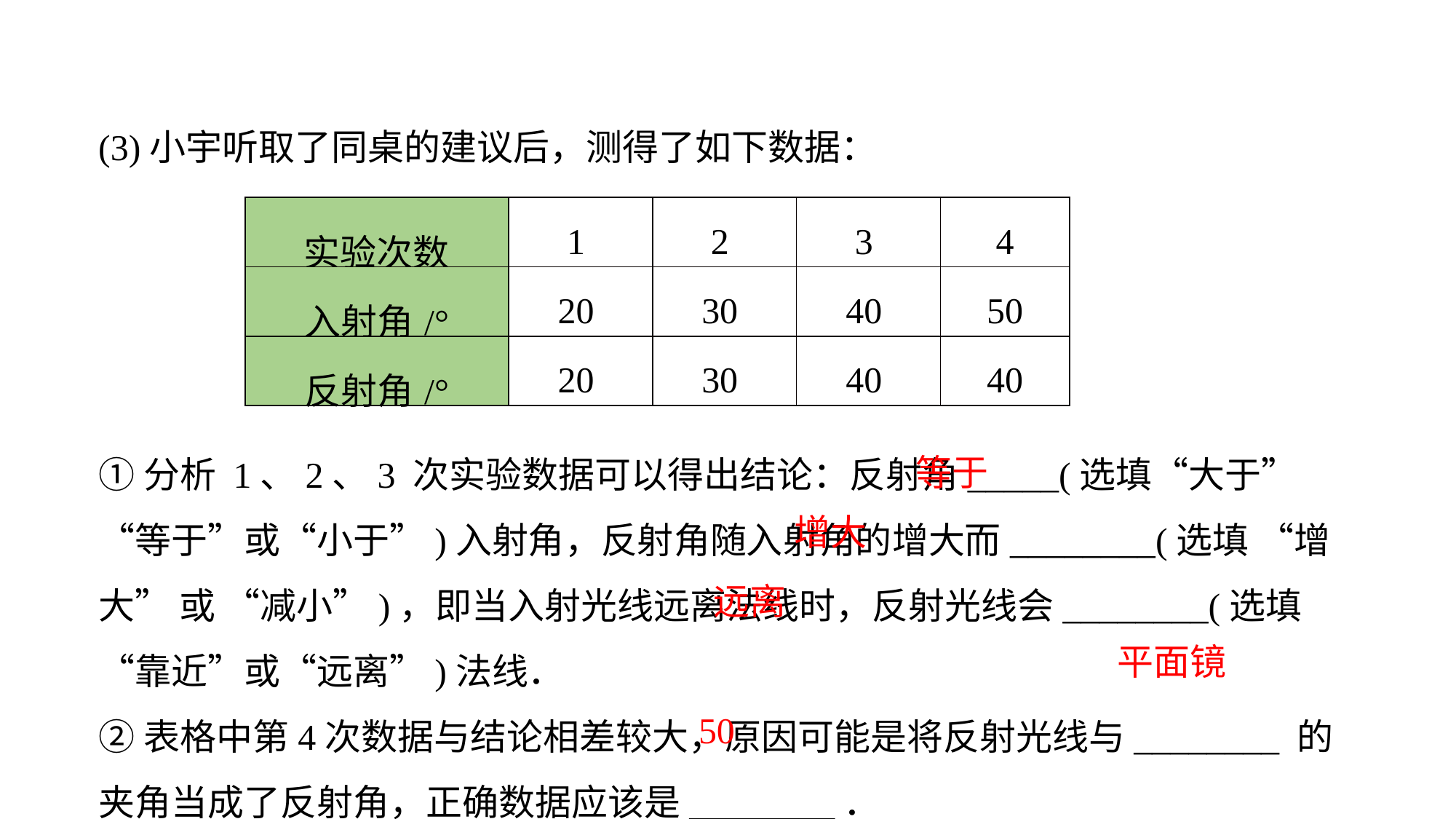

(3)小宇听取了同桌的建议后，测得了如下数据：

①分析 1、2、3 次实验数据可以得出结论：反射角_____(选填“大于”“等于”或“小于”)入射角，反射角随入射角的增大而________(选填 “增大” 或 “减小”)，即当入射光线远离法线时，反射光线会________(选填“靠近”或“远离”)法线．
②表格中第4次数据与结论相差较大，原因可能是将反射光线与________ 的夹角当成了反射角，正确数据应该是________．
| 实验次数 | 1 | 2 | 3 | 4 |
| --- | --- | --- | --- | --- |
| 入射角/° | 20 | 30 | 40 | 50 |
| 反射角/° | 20 | 30 | 40 | 40 |
等于
增大
远离
平面镜
50